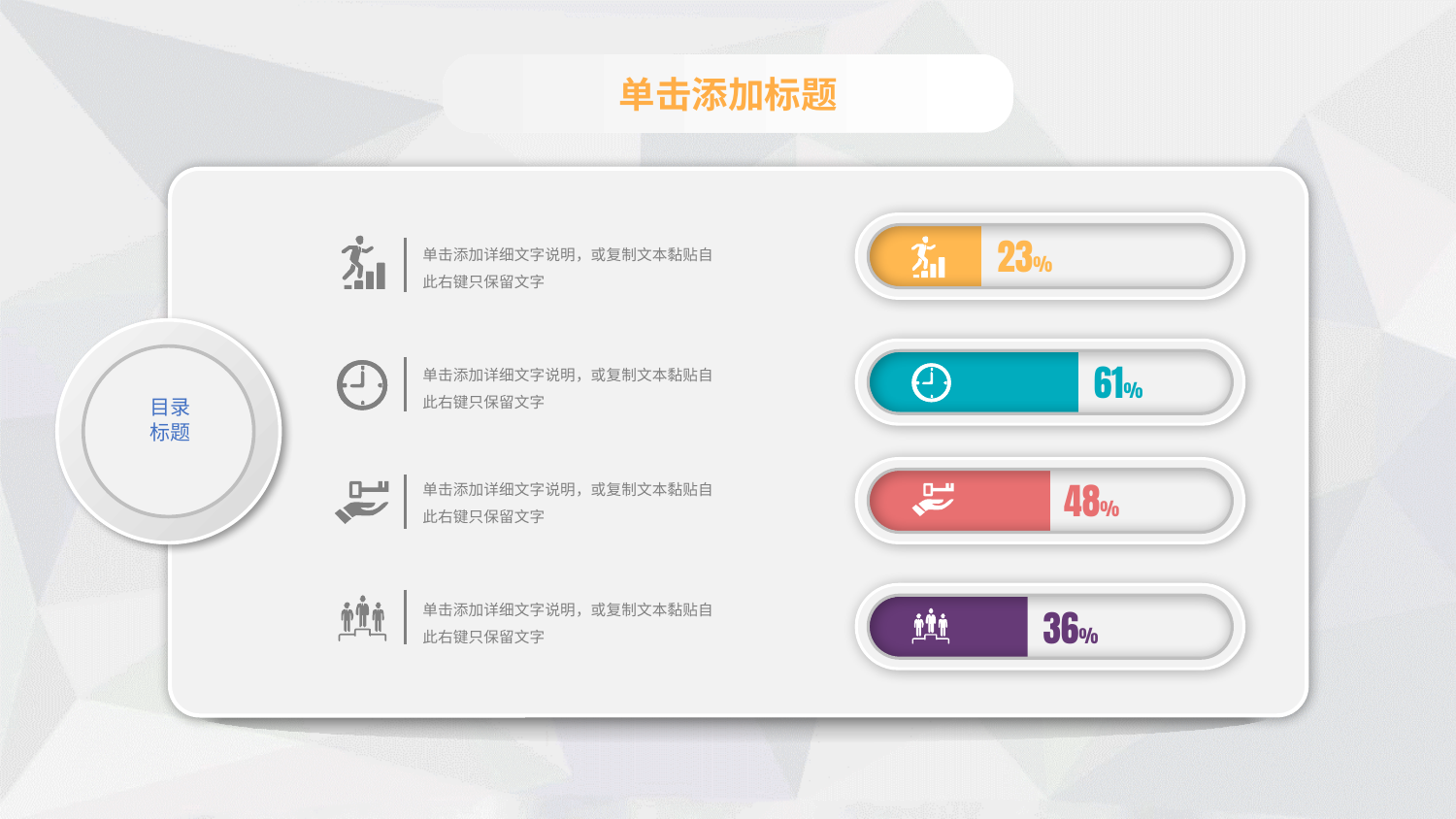

单击添加标题

23%
单击添加详细文字说明，或复制文本黏贴自此右键只保留文字

目录
标题

单击添加详细文字说明，或复制文本黏贴自此右键只保留文字
61%

单击添加详细文字说明，或复制文本黏贴自此右键只保留文字

48%

单击添加详细文字说明，或复制文本黏贴自此右键只保留文字

36%